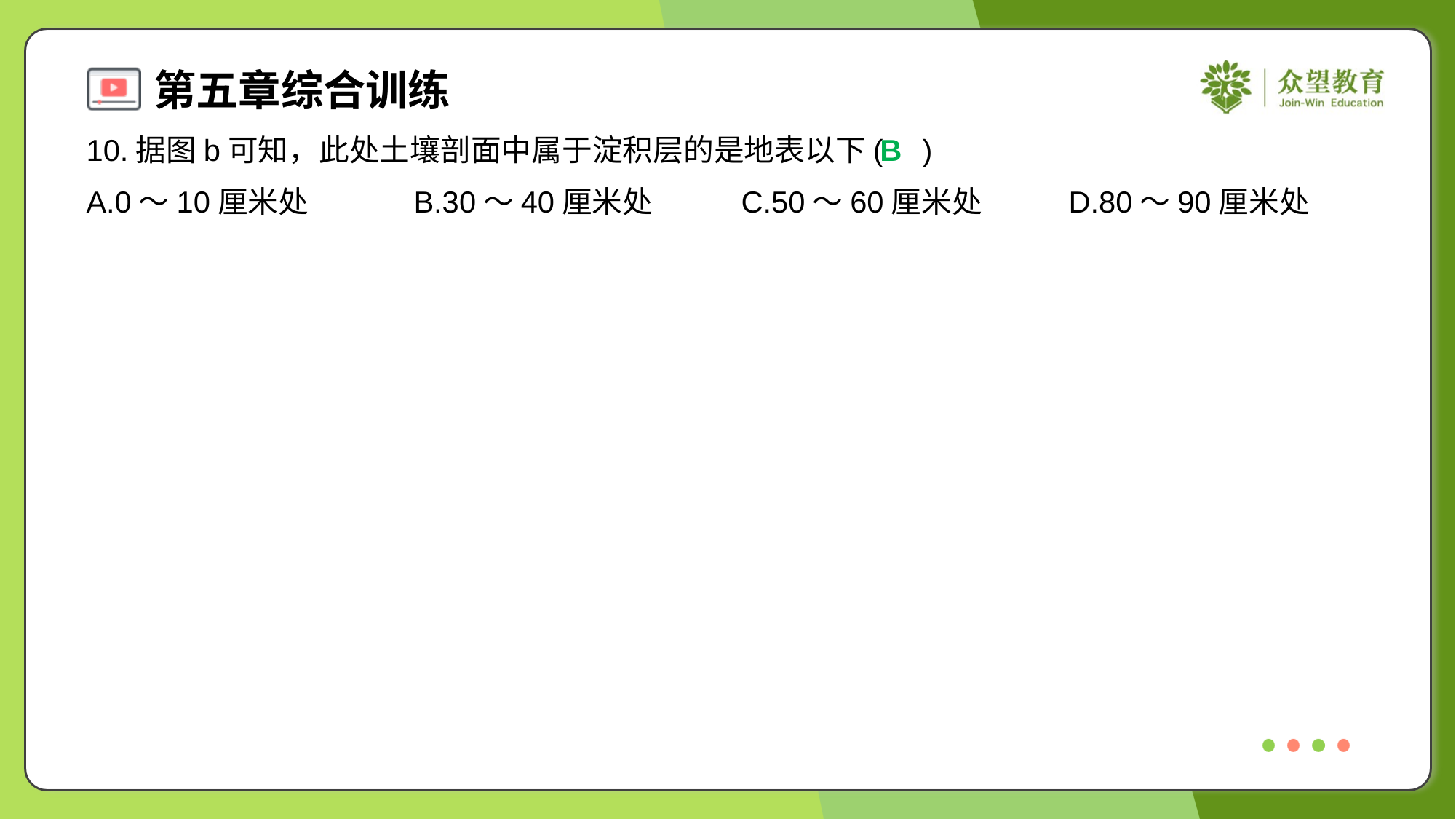

10.据图b可知，此处土壤剖面中属于淀积层的是地表以下(     )
B
A.0～10厘米处	B.30～40厘米处	C.50～60厘米处	D.80～90厘米处